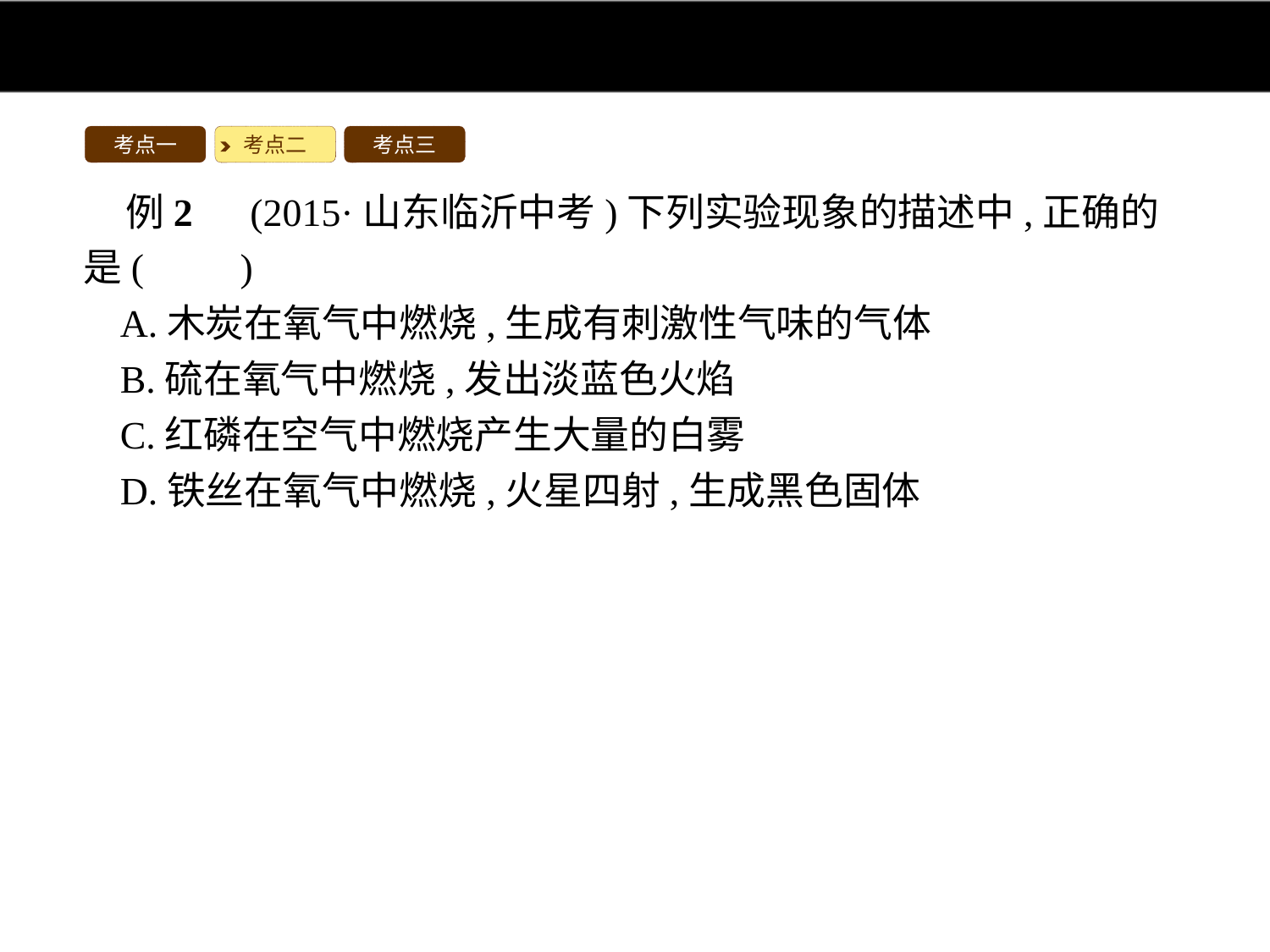

考点一
考点二
考点三

例2　(2015·山东临沂中考)下列实验现象的描述中,正确的是(　　)
A.木炭在氧气中燃烧,生成有刺激性气味的气体
B.硫在氧气中燃烧,发出淡蓝色火焰
C.红磷在空气中燃烧产生大量的白雾
D.铁丝在氧气中燃烧,火星四射,生成黑色固体
解析:木炭在氧气中燃烧,发出白光,生成能使澄清石灰水变浑浊的无色无味的气体,A项错误;硫在氧气中燃烧,发出明亮的蓝紫色火焰,B项错误;红磷在空气中燃烧,产生大量的白烟,而不是白雾,C项错误;铁丝在氧气中剧烈燃烧,火星四射,生成一种黑色固体,D项正确。
答案:D